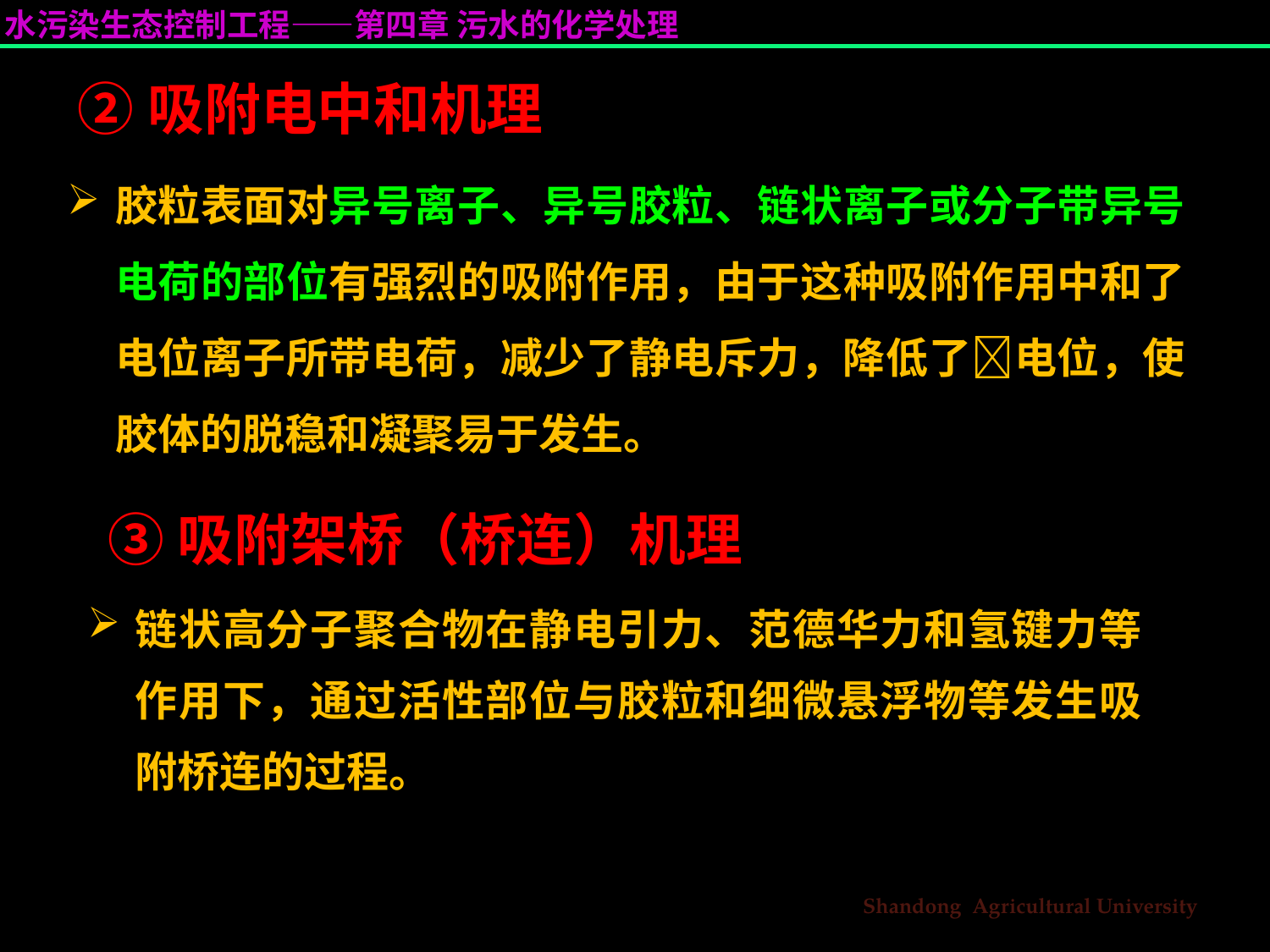

# ②吸附电中和机理
胶粒表面对异号离子、异号胶粒、链状离子或分子带异号电荷的部位有强烈的吸附作用，由于这种吸附作用中和了电位离子所带电荷，减少了静电斥力，降低了ζ电位，使胶体的脱稳和凝聚易于发生。
③吸附架桥（桥连）机理
链状高分子聚合物在静电引力、范德华力和氢键力等作用下，通过活性部位与胶粒和细微悬浮物等发生吸附桥连的过程。